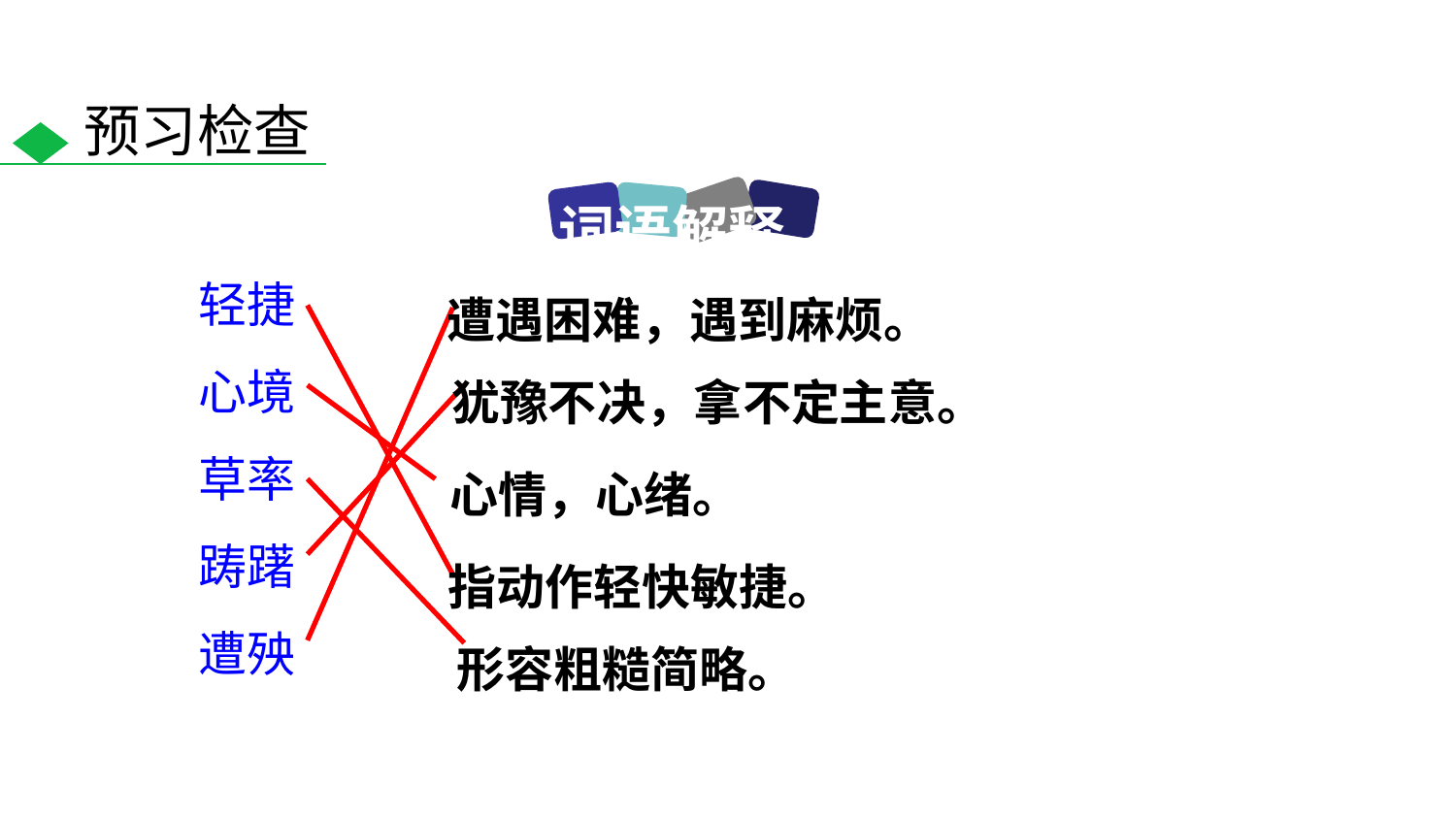

预习检查

词语解释

轻捷
心境
草率
踌躇
遭殃
遭遇困难，遇到麻烦。
犹豫不决，拿不定主意。
心情，心绪。
指动作轻快敏捷。
形容粗糙简略。